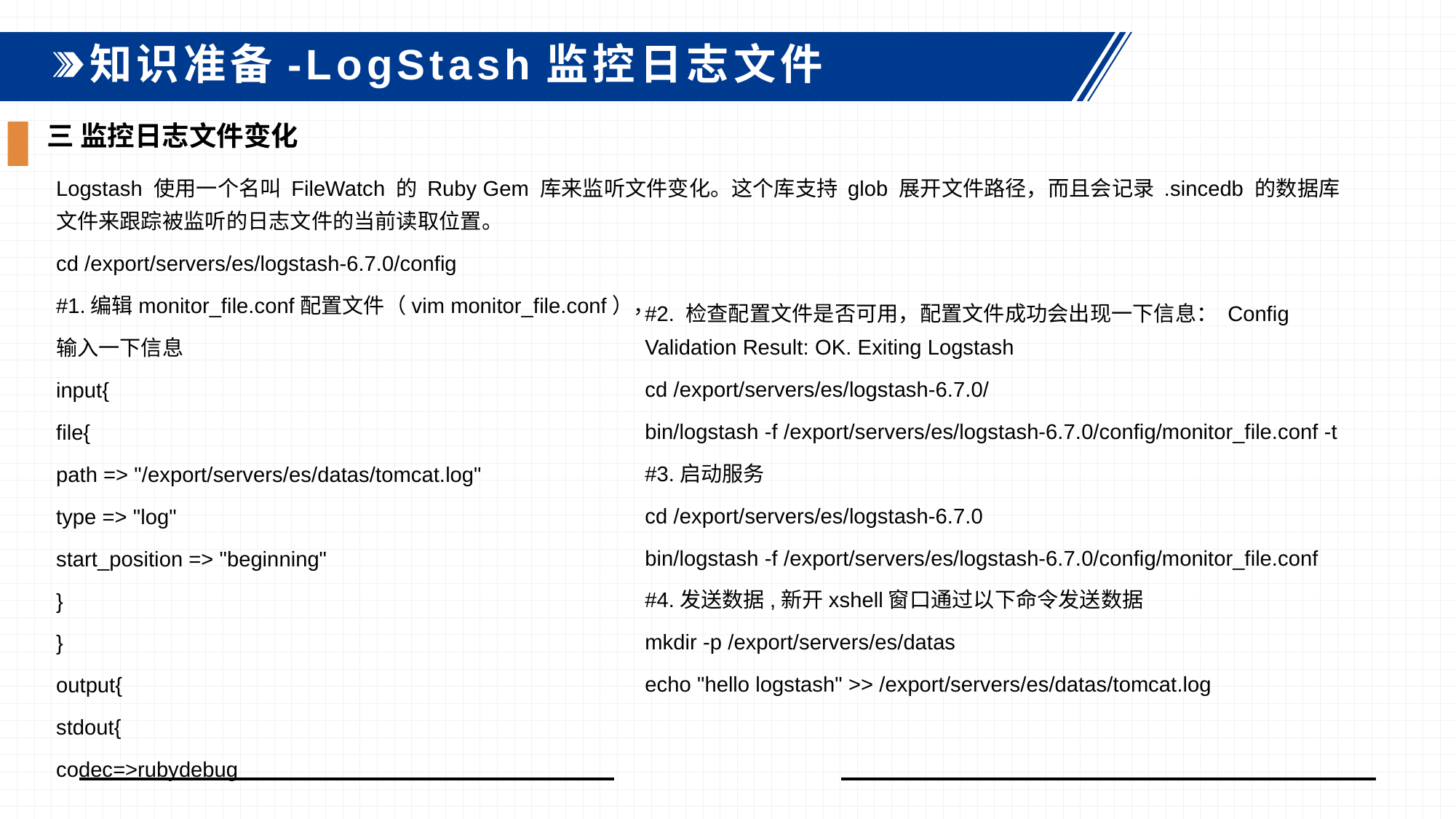

知识准备-LogStash监控日志文件
三 监控日志文件变化
Logstash 使用一个名叫 FileWatch 的 Ruby Gem 库来监听文件变化。这个库支持 glob 展开文件路径，而且会记录 .sincedb 的数据库文件来跟踪被监听的日志文件的当前读取位置。
cd /export/servers/es/logstash-6.7.0/config
#1.编辑monitor_file.conf配置文件（vim monitor_file.conf），
输入一下信息
input{
file{
path => "/export/servers/es/datas/tomcat.log"
type => "log"
start_position => "beginning"
}
}
output{
stdout{
codec=>rubydebug
#2. 检查配置文件是否可用，配置文件成功会出现一下信息： Config Validation Result: OK. Exiting Logstash
cd /export/servers/es/logstash-6.7.0/
bin/logstash -f /export/servers/es/logstash-6.7.0/config/monitor_file.conf -t
#3.启动服务
cd /export/servers/es/logstash-6.7.0
bin/logstash -f /export/servers/es/logstash-6.7.0/config/monitor_file.conf
#4.发送数据,新开xshell窗口通过以下命令发送数据
mkdir -p /export/servers/es/datas
echo "hello logstash" >> /export/servers/es/datas/tomcat.log